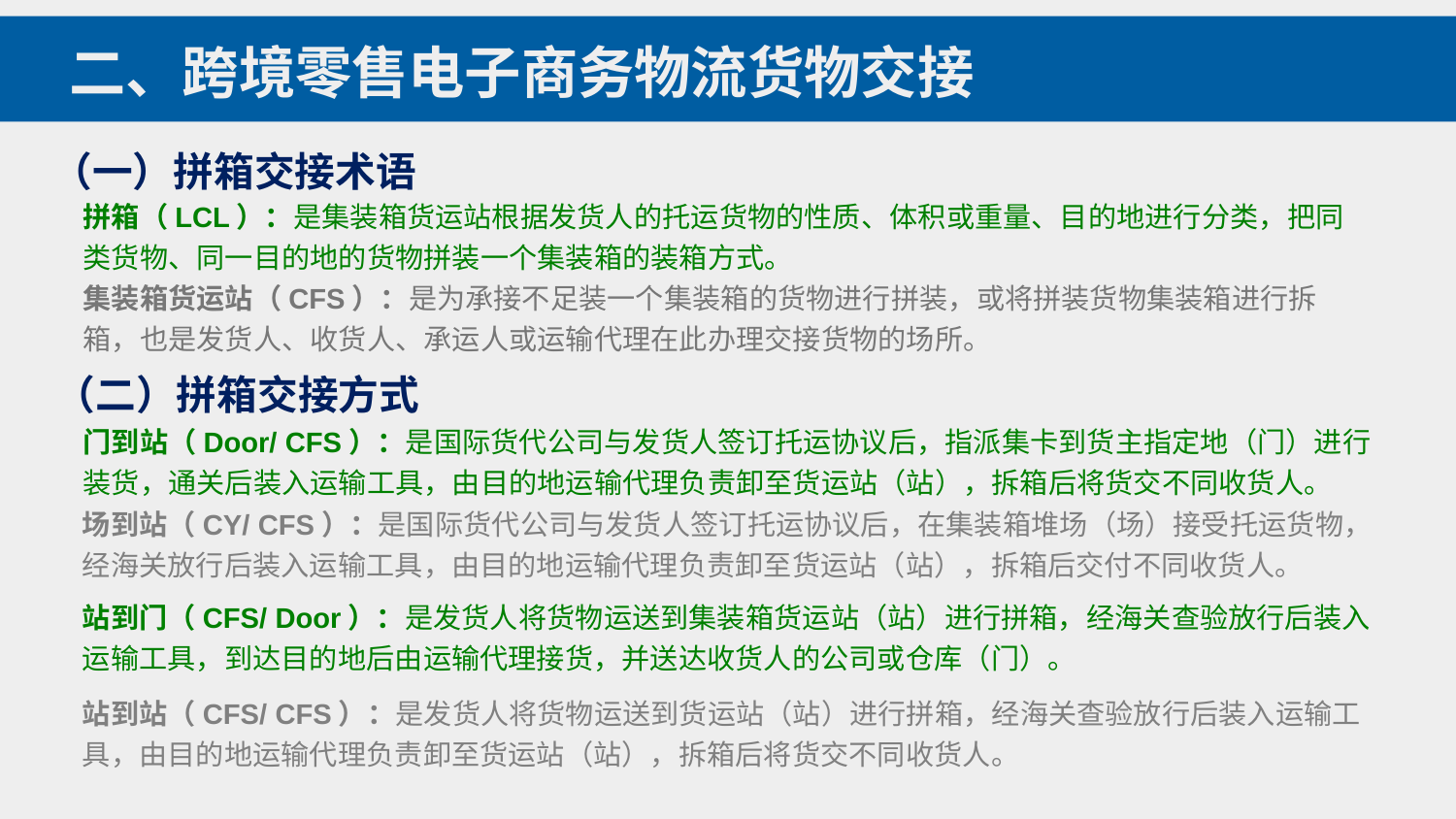

二、跨境零售电子商务物流货物交接
（一）拼箱交接术语
拼箱（LCL）：是集装箱货运站根据发货人的托运货物的性质、体积或重量、目的地进行分类，把同类货物、同一目的地的货物拼装一个集装箱的装箱方式。
集装箱货运站（CFS）：是为承接不足装一个集装箱的货物进行拼装，或将拼装货物集装箱进行拆箱，也是发货人、收货人、承运人或运输代理在此办理交接货物的场所。
（二）拼箱交接方式
门到站（Door/ CFS）：是国际货代公司与发货人签订托运协议后，指派集卡到货主指定地（门）进行装货，通关后装入运输工具，由目的地运输代理负责卸至货运站（站），拆箱后将货交不同收货人。
场到站（CY/ CFS）：是国际货代公司与发货人签订托运协议后，在集装箱堆场（场）接受托运货物，经海关放行后装入运输工具，由目的地运输代理负责卸至货运站（站），拆箱后交付不同收货人。
站到门（CFS/ Door）：是发货人将货物运送到集装箱货运站（站）进行拼箱，经海关查验放行后装入运输工具，到达目的地后由运输代理接货，并送达收货人的公司或仓库（门）。
站到站（CFS/ CFS）：是发货人将货物运送到货运站（站）进行拼箱，经海关查验放行后装入运输工具，由目的地运输代理负责卸至货运站（站），拆箱后将货交不同收货人。